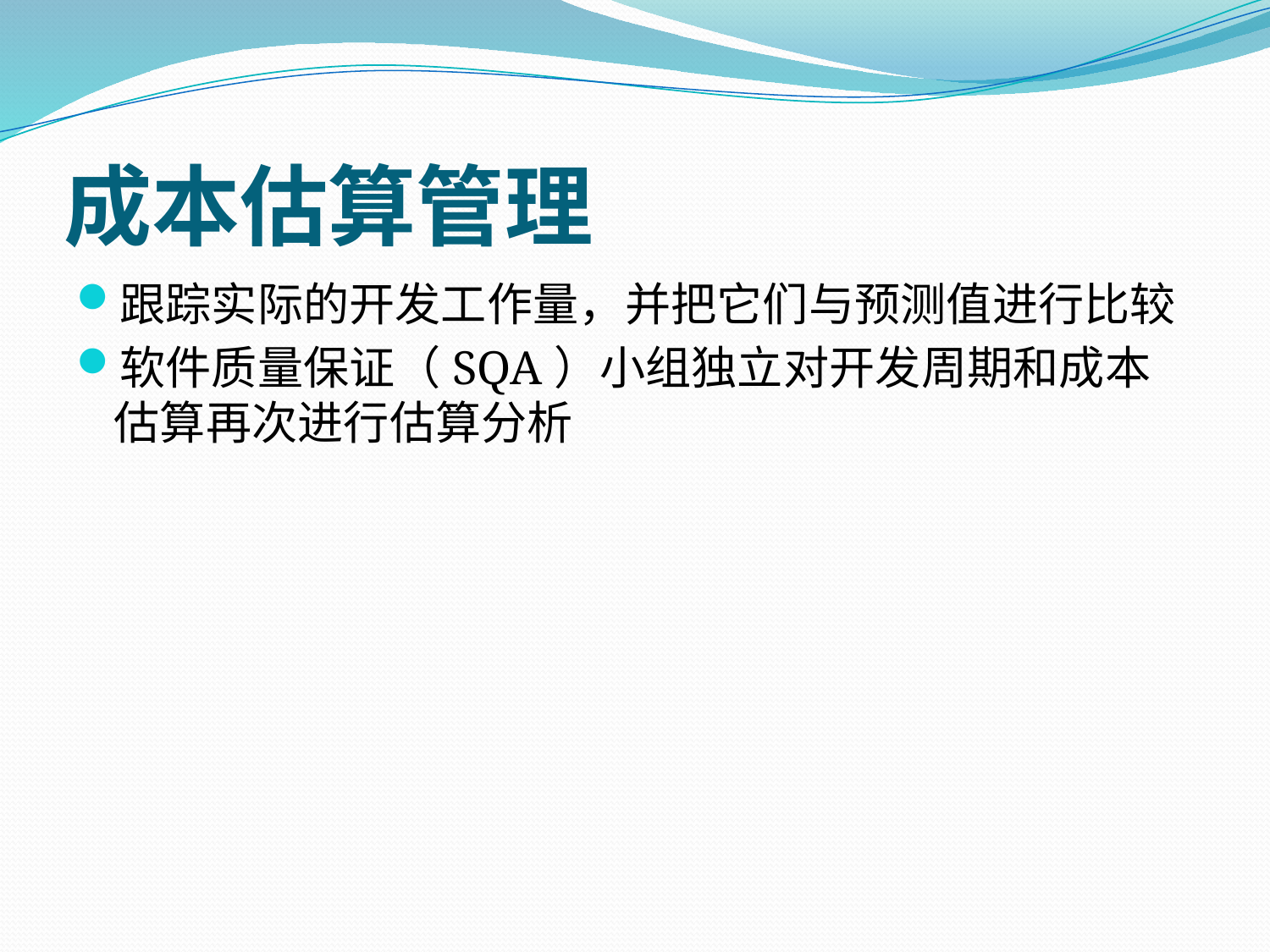

# 成本估算管理
跟踪实际的开发工作量，并把它们与预测值进行比较
软件质量保证（SQA）小组独立对开发周期和成本估算再次进行估算分析